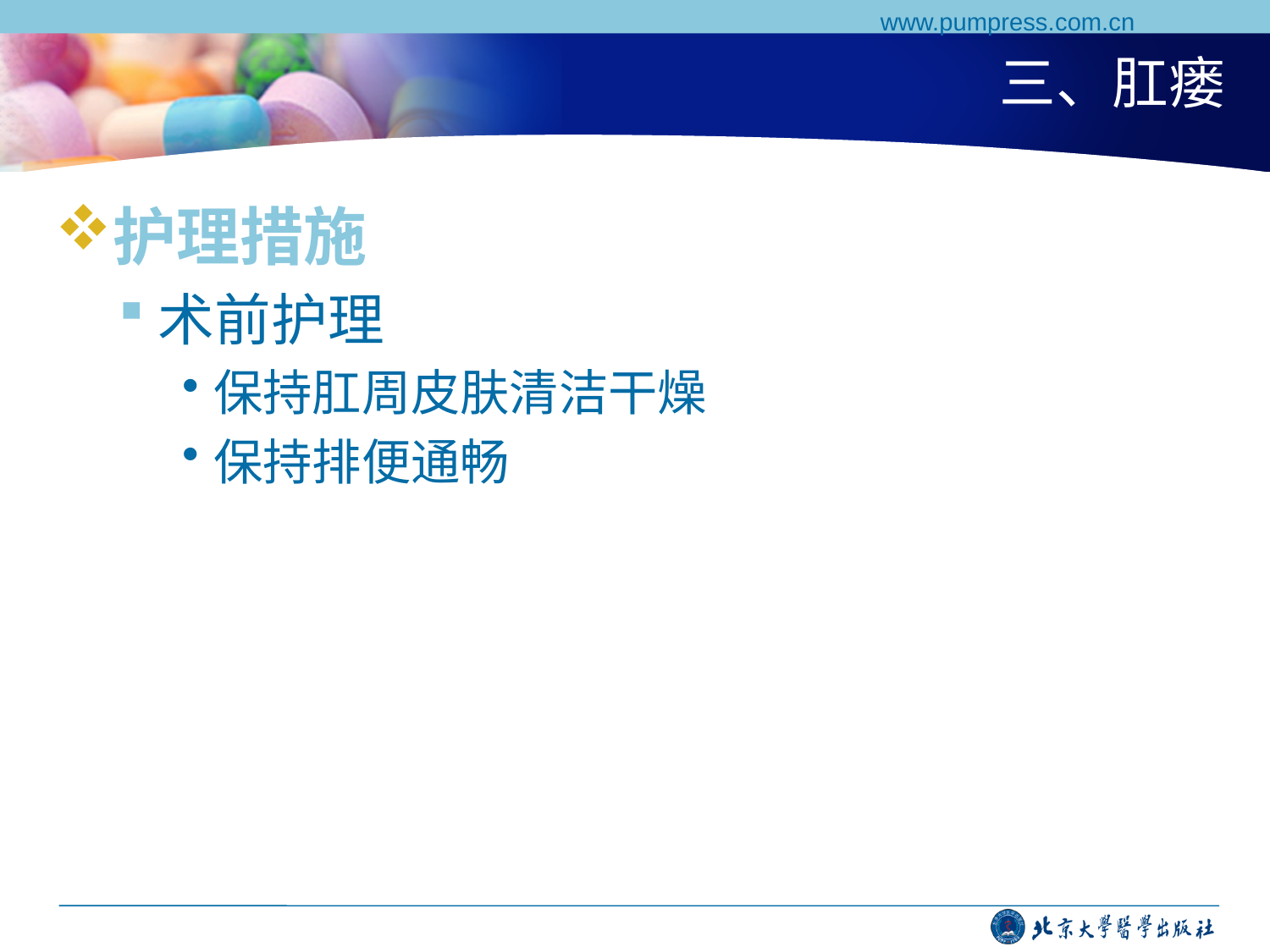

www.pumpress.com.cn
# 三、肛瘘
护理措施
术前护理
保持肛周皮肤清洁干燥
保持排便通畅